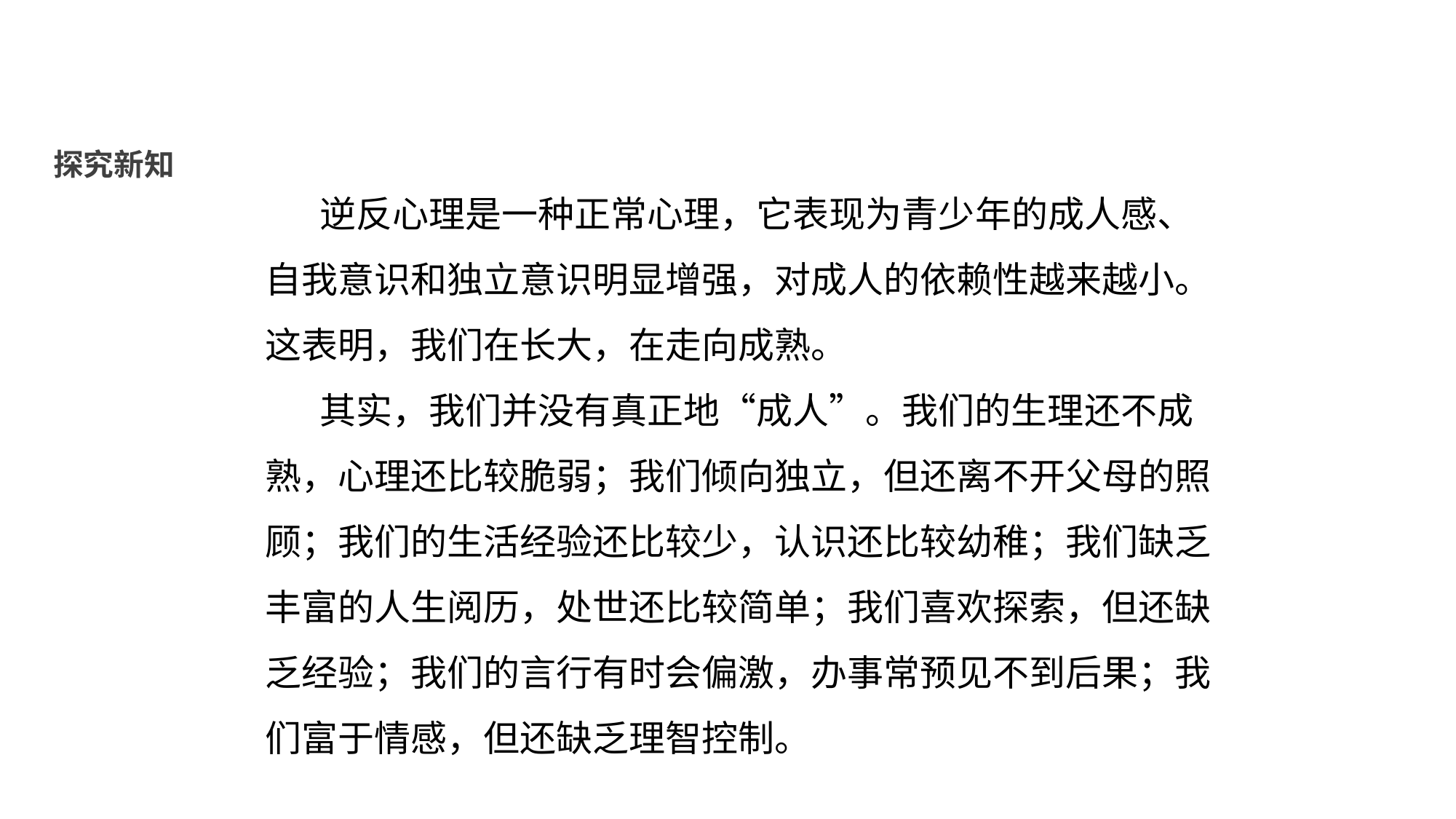

探究新知
逆反心理是一种正常心理，它表现为青少年的成人感、自我意识和独立意识明显增强，对成人的依赖性越来越小。这表明，我们在长大，在走向成熟。
其实，我们并没有真正地“成人”。我们的生理还不成熟，心理还比较脆弱；我们倾向独立，但还离不开父母的照顾；我们的生活经验还比较少，认识还比较幼稚；我们缺乏丰富的人生阅历，处世还比较简单；我们喜欢探索，但还缺乏经验；我们的言行有时会偏激，办事常预见不到后果；我们富于情感，但还缺乏理智控制。